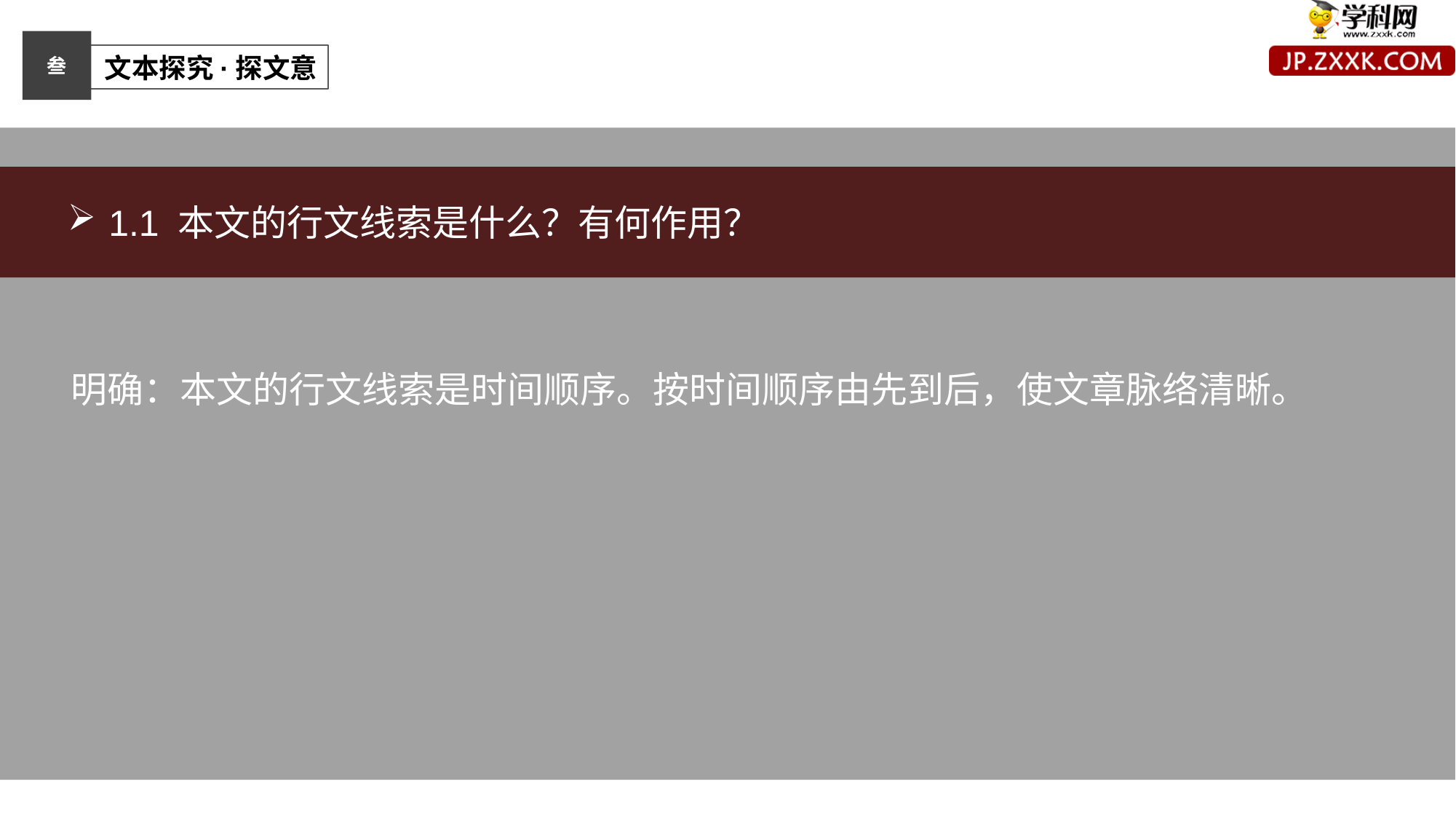

叁
  文本探究·探文意

1.1 本文的行文线索是什么？有何作用？
明确：本文的行文线索是时间顺序。按时间顺序由先到后，使文章脉络清晰。